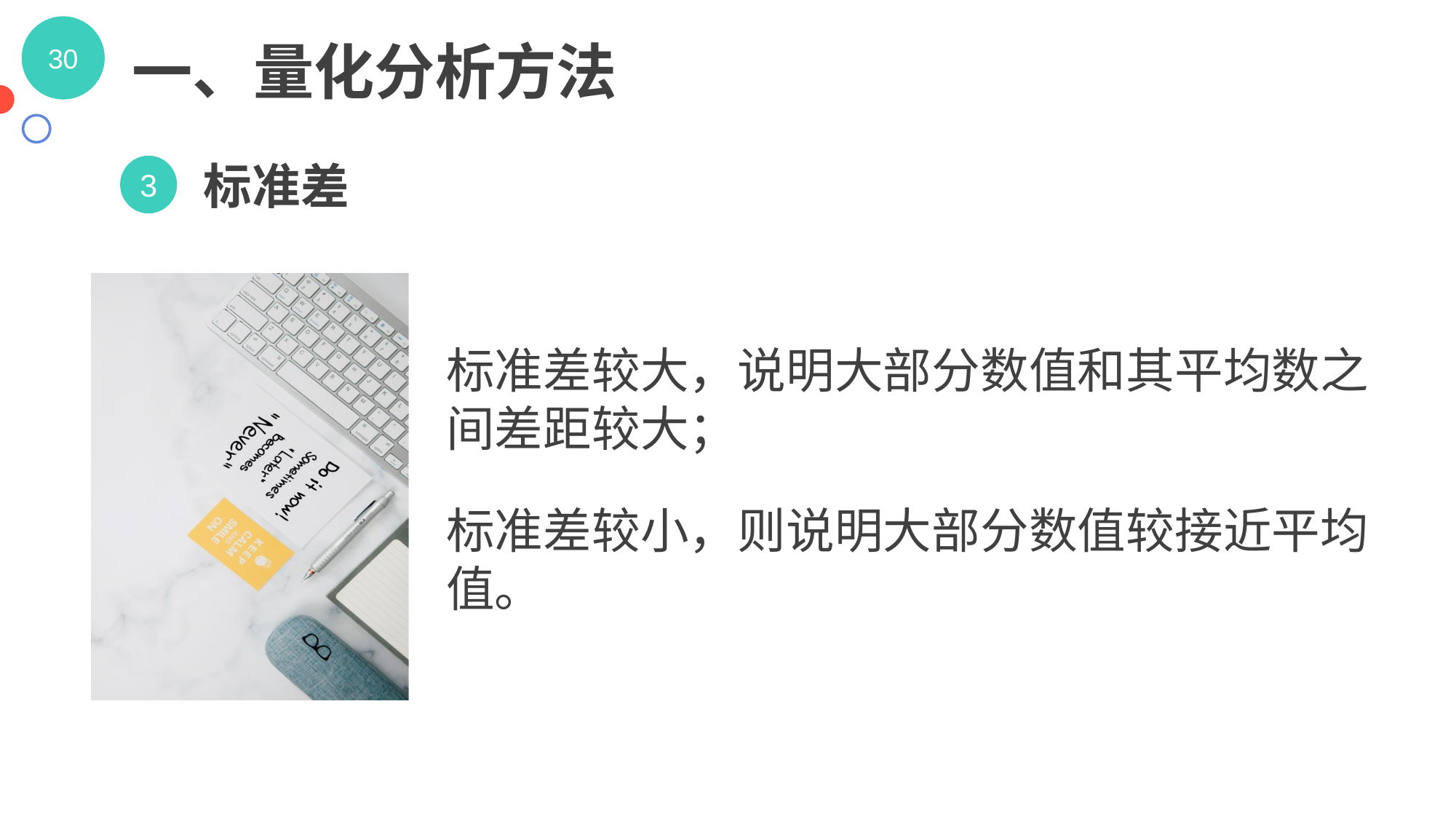

一、量化分析方法
标准差
3

标准差较大，说明大部分数值和其平均数之间差距较大；

标准差较小，则说明大部分数值较接近平均值。